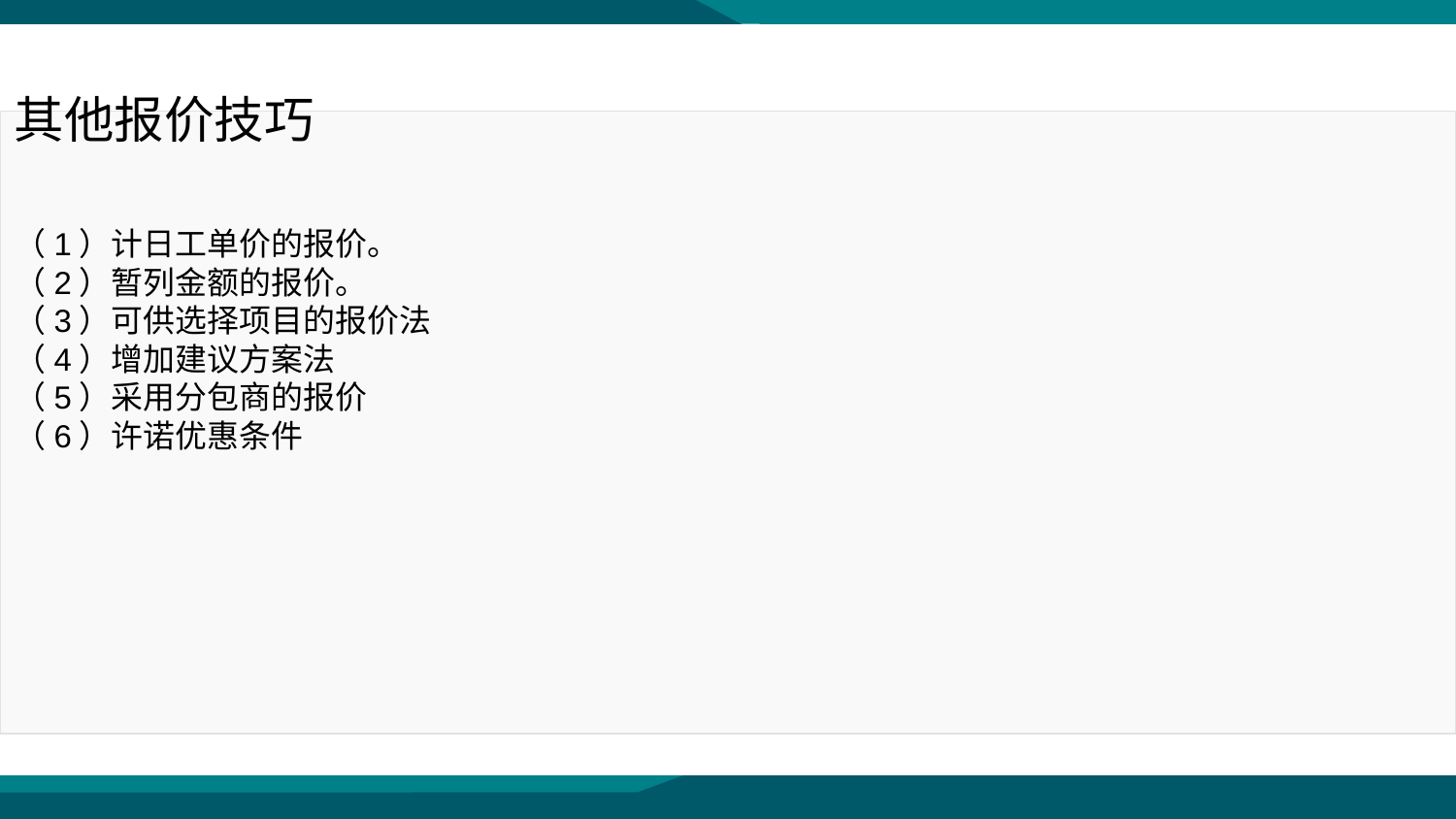

其他报价技巧
（1）计日工单价的报价。
（2）暂列金额的报价。
（3）可供选择项目的报价法
（4）增加建议方案法
（5）采用分包商的报价
（6）许诺优惠条件